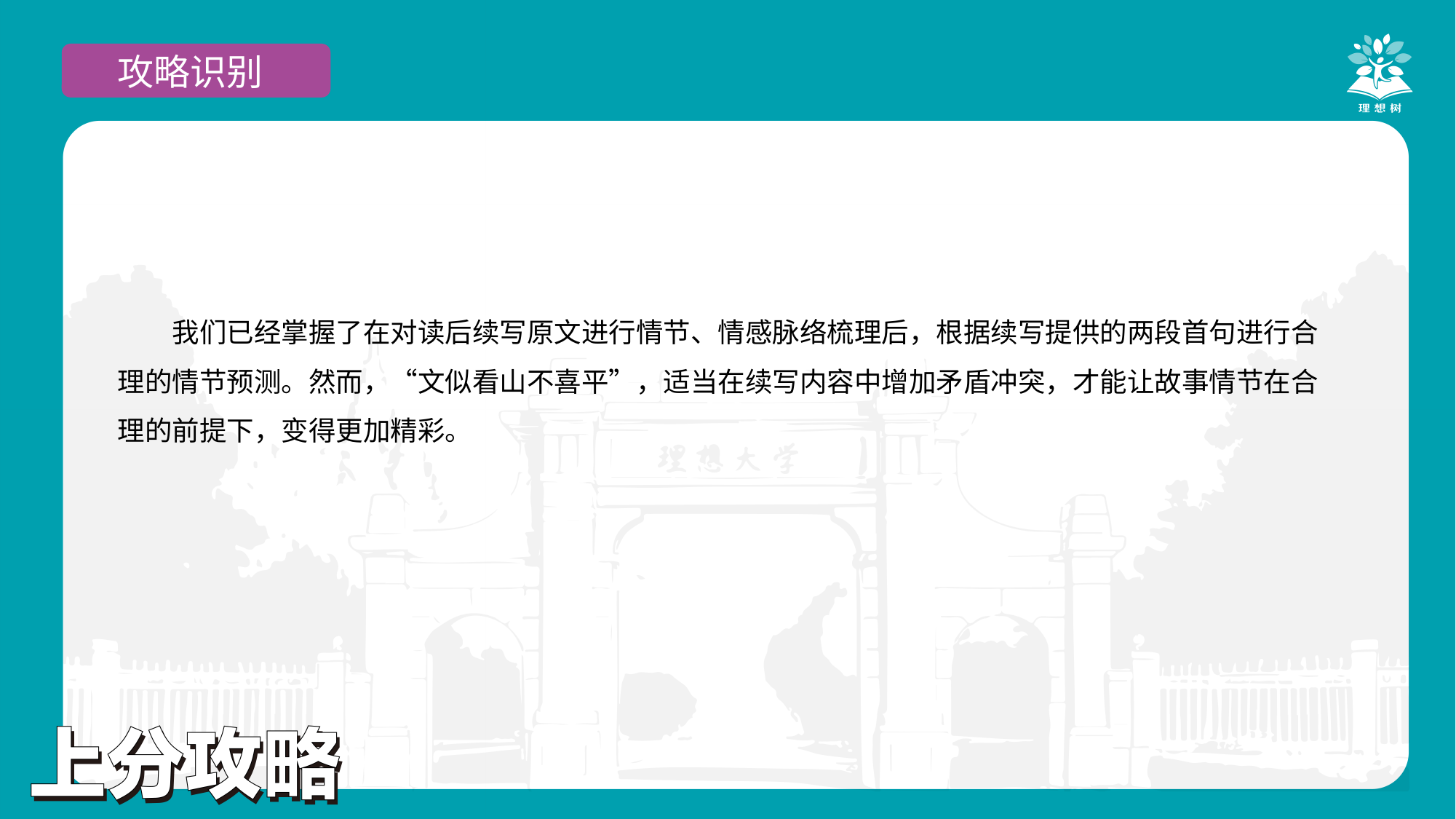

攻略识别
我们已经掌握了在对读后续写原文进行情节、情感脉络梳理后，根据续写提供的两段首句进行合理的情节预测。然而，“文似看山不喜平”，适当在续写内容中增加矛盾冲突，才能让故事情节在合理的前提下，变得更加精彩。